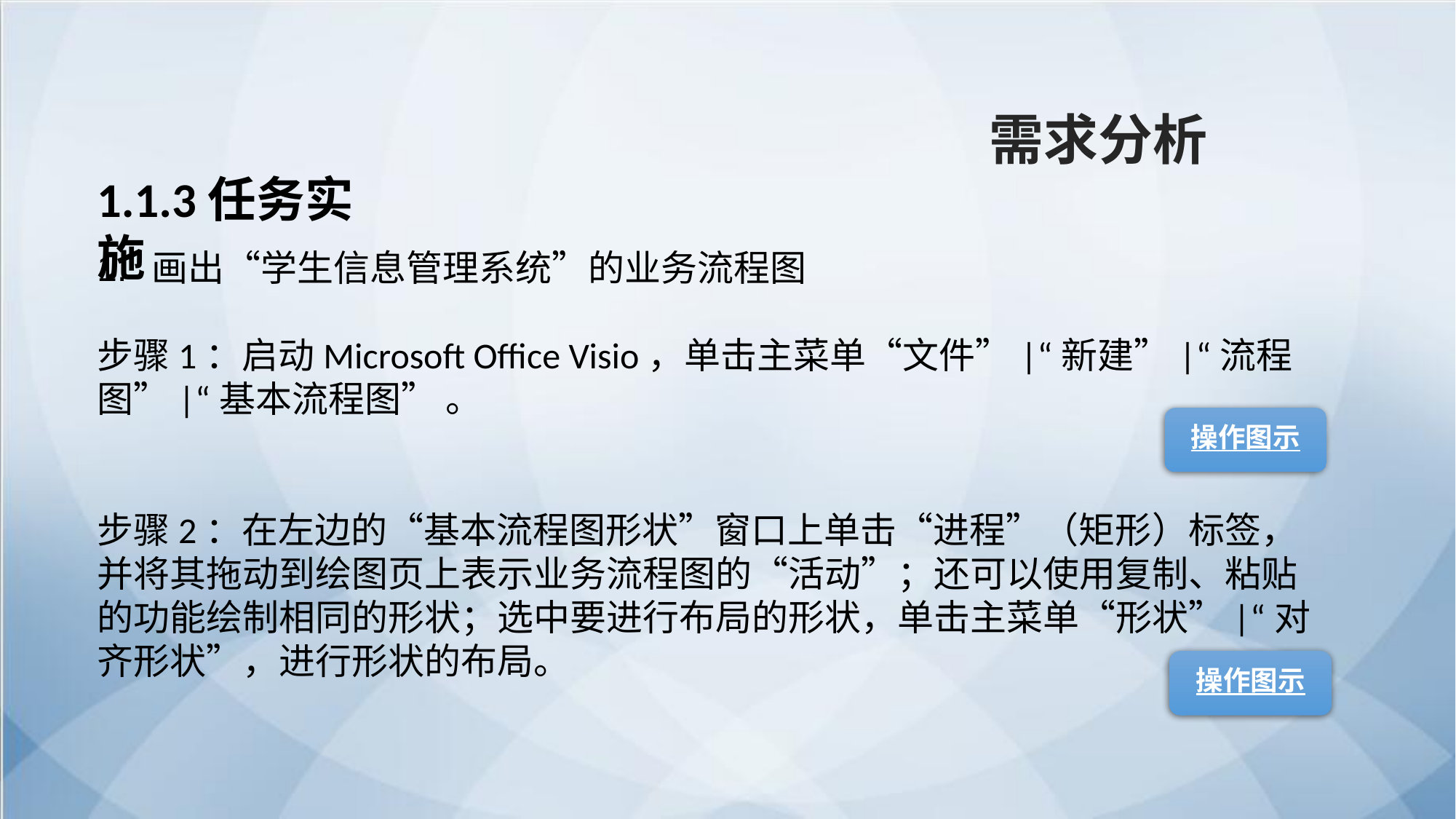

需求分析
1.1.3任务实施
画出“学生信息管理系统”的业务流程图

步骤1：启动Microsoft Office Visio，单击主菜单“文件”|“新建”|“流程图”|“基本流程图” 。

步骤2：在左边的“基本流程图形状”窗口上单击“进程”（矩形）标签，并将其拖动到绘图页上表示业务流程图的“活动”；还可以使用复制、粘贴的功能绘制相同的形状；选中要进行布局的形状，单击主菜单“形状”|“对齐形状”，进行形状的布局。

操作图示
操作图示